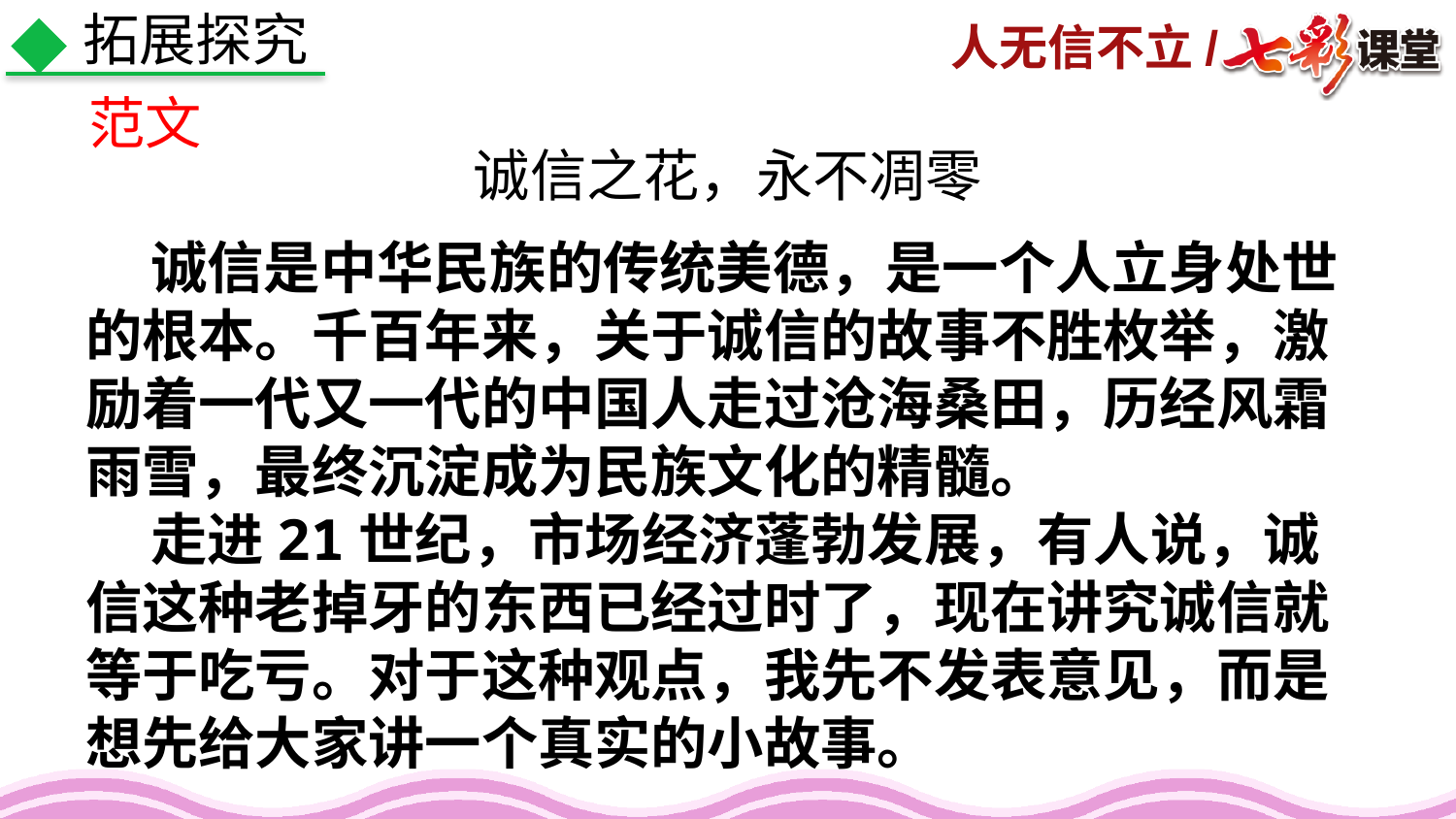

拓展探究

范文
诚信之花，永不凋零
    诚信是中华民族的传统美德，是一个人立身处世的根本。千百年来，关于诚信的故事不胜枚举，激励着一代又一代的中国人走过沧海桑田，历经风霜雨雪，最终沉淀成为民族文化的精髓。
    走进21世纪，市场经济蓬勃发展，有人说，诚信这种老掉牙的东西已经过时了，现在讲究诚信就等于吃亏。对于这种观点，我先不发表意见，而是想先给大家讲一个真实的小故事。